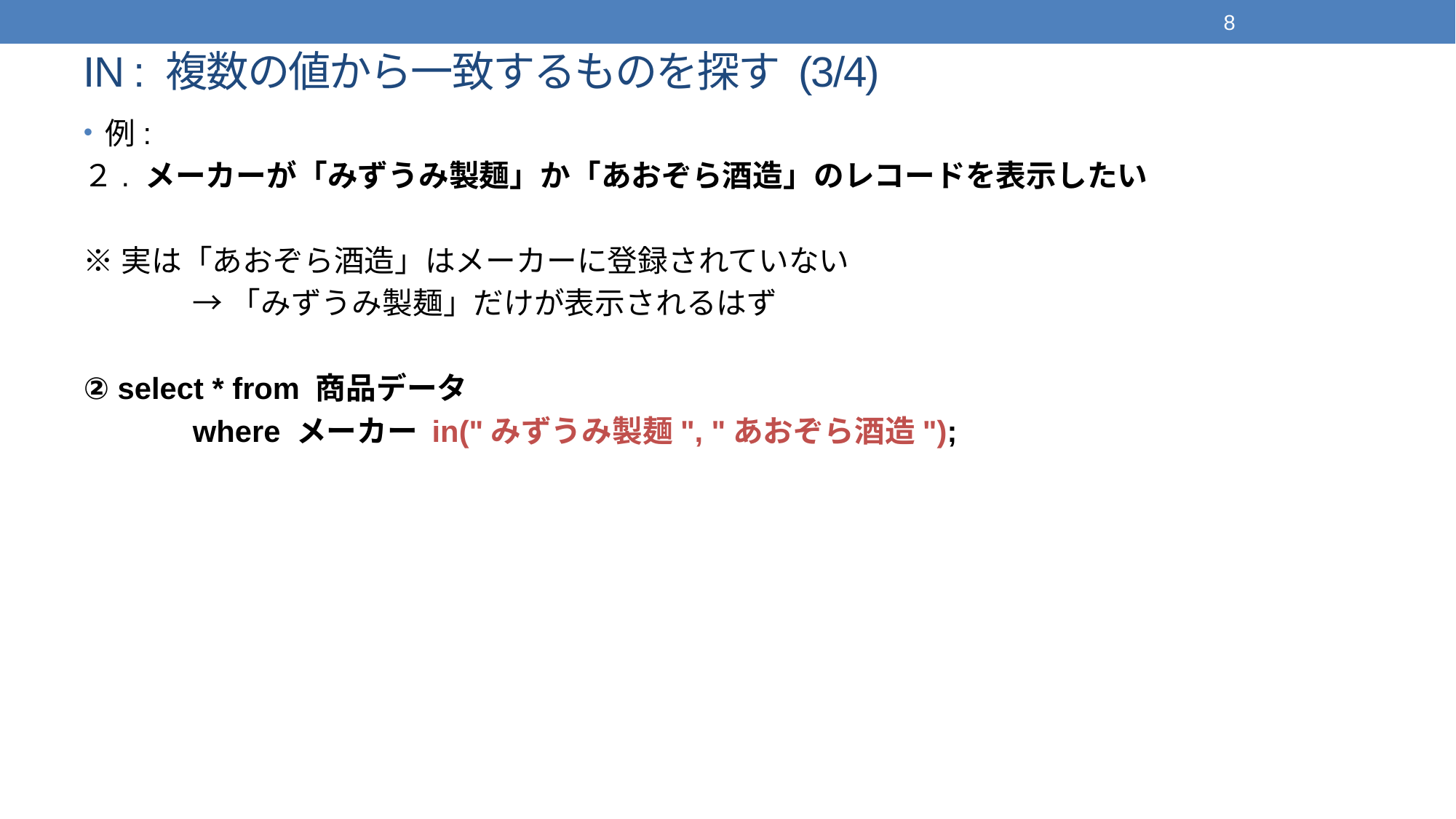

8
# IN : 複数の値から一致するものを探す (3/4)
例:
２. メーカーが「みずうみ製麺」か「あおぞら酒造」のレコードを表示したい

※実は「あおぞら酒造」はメーカーに登録されていない
	→「みずうみ製麺」だけが表示されるはず

② select * from 商品データ
	where メーカー in("みずうみ製麺", "あおぞら酒造");